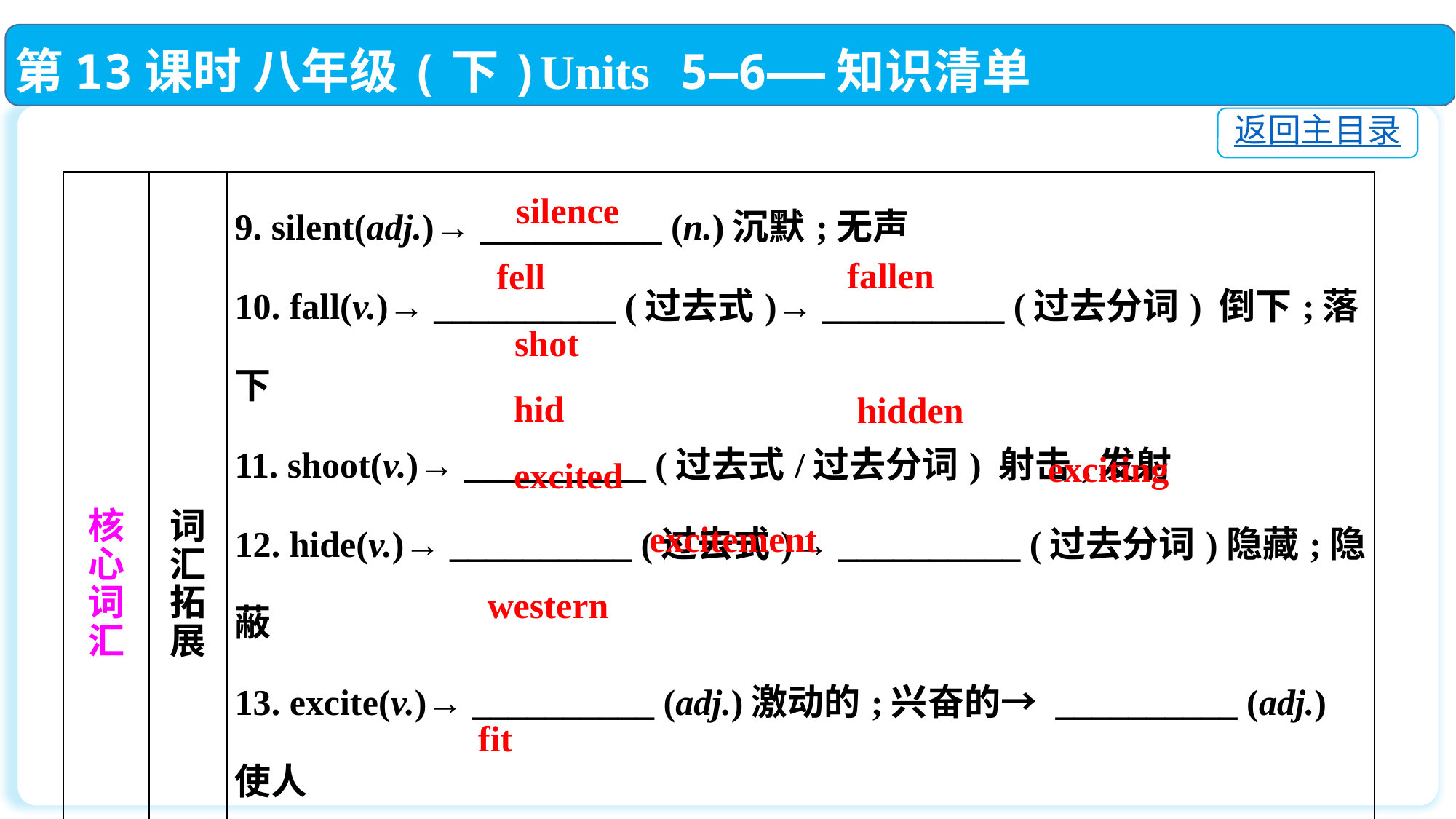

第13课时 八年级(下)Units 5—6——知识清单

返回主目录
| 核 心 词 汇 | 词 汇 拓 展 | 9. silent(adj.)→ \_\_\_\_\_\_\_\_\_\_ (n.)沉默;无声 10. fall(v.)→ \_\_\_\_\_\_\_\_\_\_ (过去式)→ \_\_\_\_\_\_\_\_\_\_ (过去分词) 倒下;落下 11. shoot(v.)→ \_\_\_\_\_\_\_\_\_\_ (过去式/过去分词) 射击,发射 12. hide(v.)→ \_\_\_\_\_\_\_\_\_\_ (过去式)→ \_\_\_\_\_\_\_\_\_\_ (过去分词)隐藏;隐蔽 13. excite(v.)→ \_\_\_\_\_\_\_\_\_\_ (adj.)激动的;兴奋的→ \_\_\_\_\_\_\_\_\_\_ (adj.)使人 兴奋的;令人激动的→ \_\_\_\_\_\_\_\_\_\_ (n.)激动;兴奋 14. west(n.)→ \_\_\_\_\_\_\_\_\_\_ (adj.)西方国家的;(尤指)欧美的;西方的(w可以 大写) 15. fit(v.)→ \_\_\_\_\_\_\_\_\_\_ (过去式/过去分词)适合;合身 |
| --- | --- | --- |
silence

 fallen
fell
shot
hid
hidden
exciting
excited
excitement
western
fit